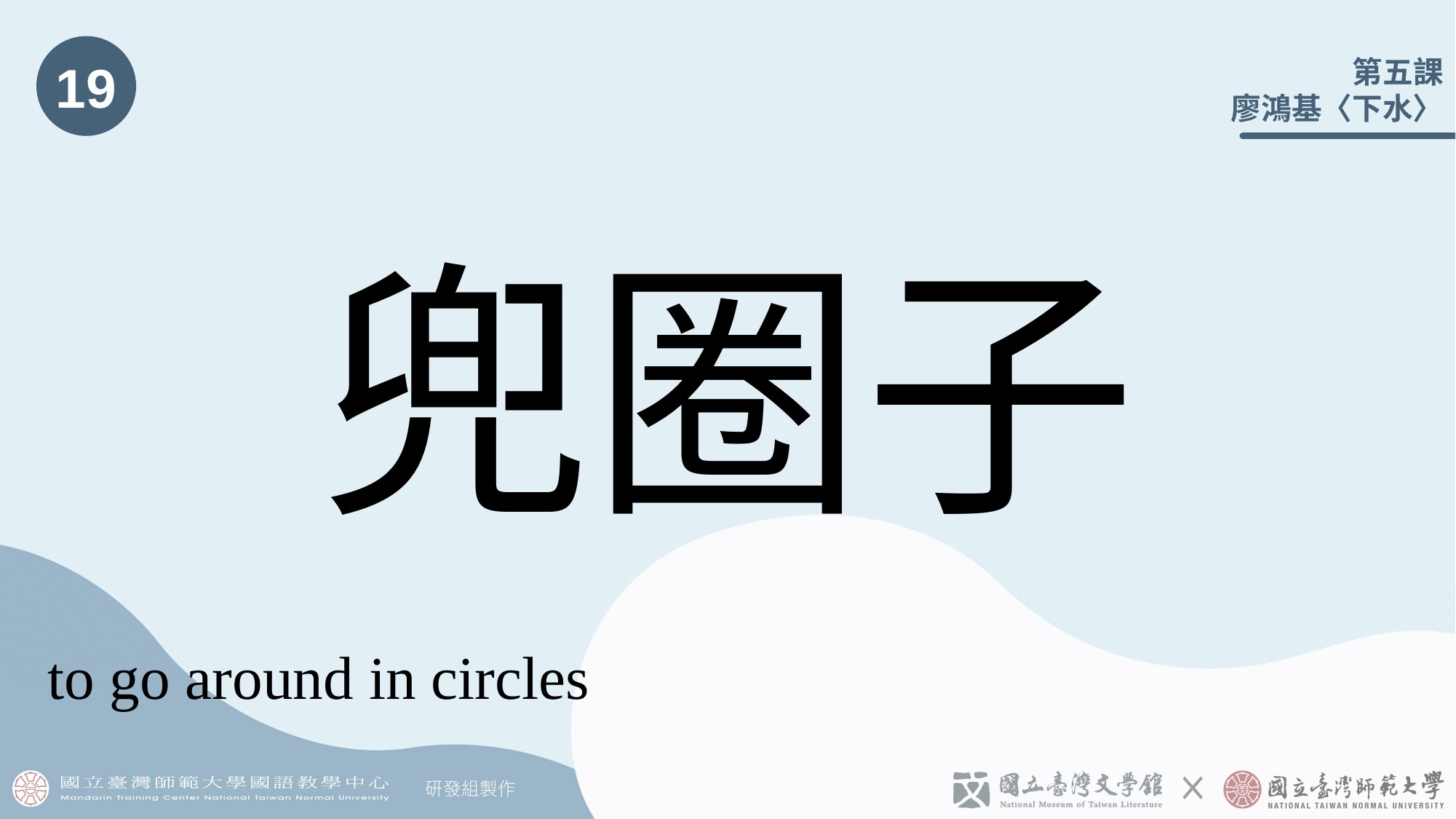

19
# 兜圈子󠇡
to go around in circles